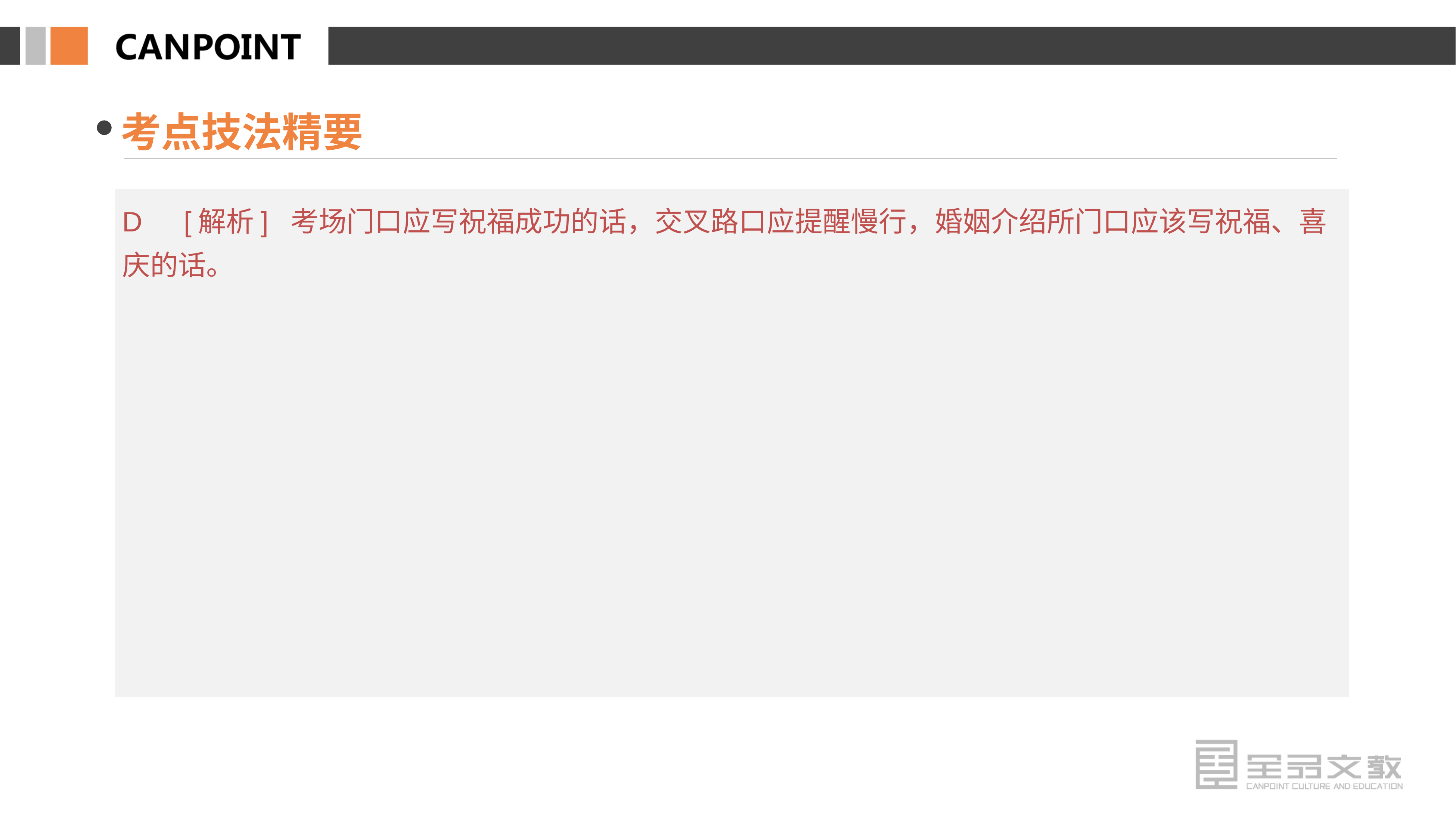

考点技法精要

D　[解析]  考场门口应写祝福成功的话，交叉路口应提醒慢行，婚姻介绍所门口应该写祝福、喜庆的话。